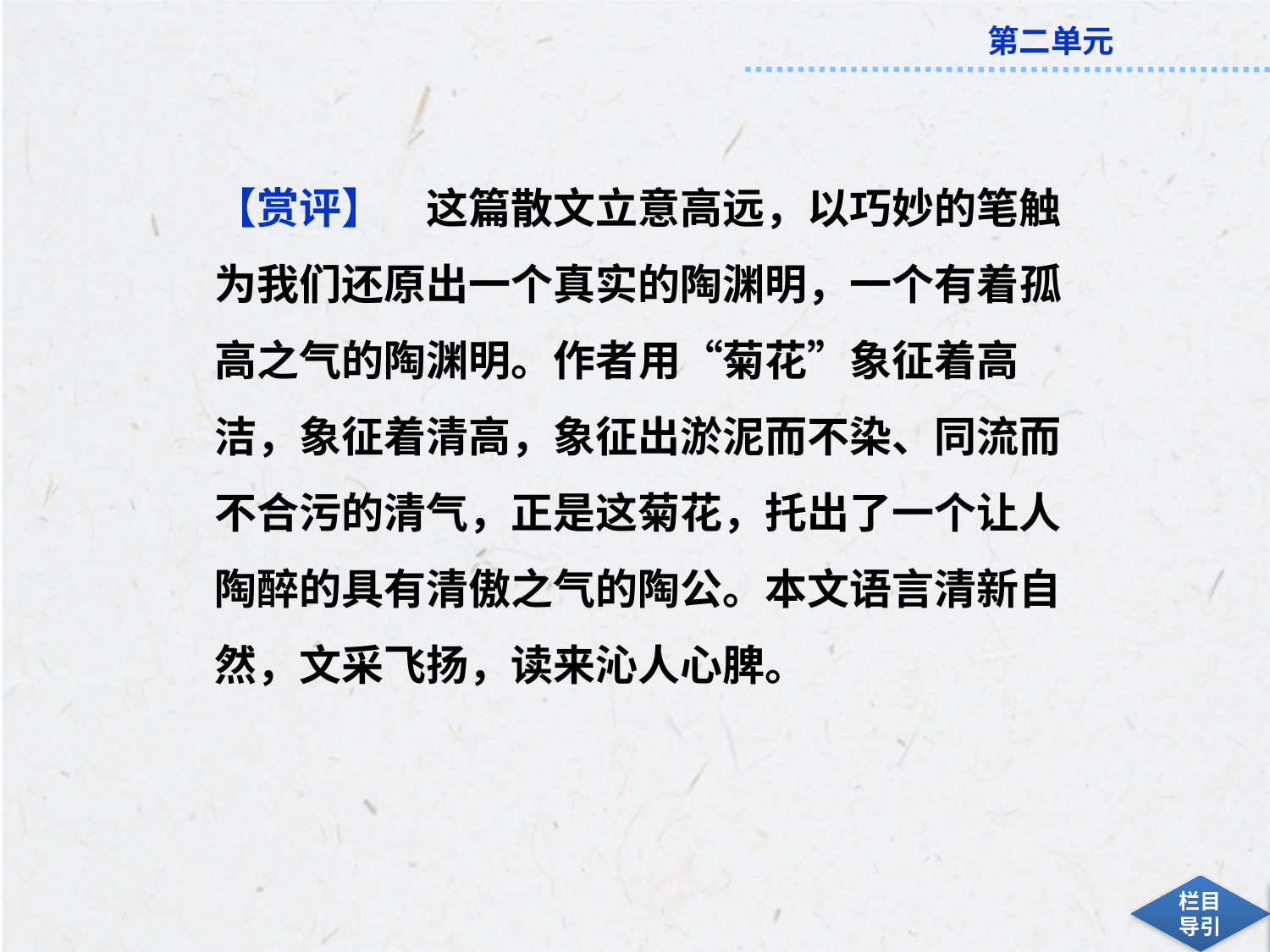

【赏评】　这篇散文立意高远，以巧妙的笔触为我们还原出一个真实的陶渊明，一个有着孤高之气的陶渊明。作者用“菊花”象征着高洁，象征着清高，象征出淤泥而不染、同流而不合污的清气，正是这菊花，托出了一个让人陶醉的具有清傲之气的陶公。本文语言清新自然，文采飞扬，读来沁人心脾。